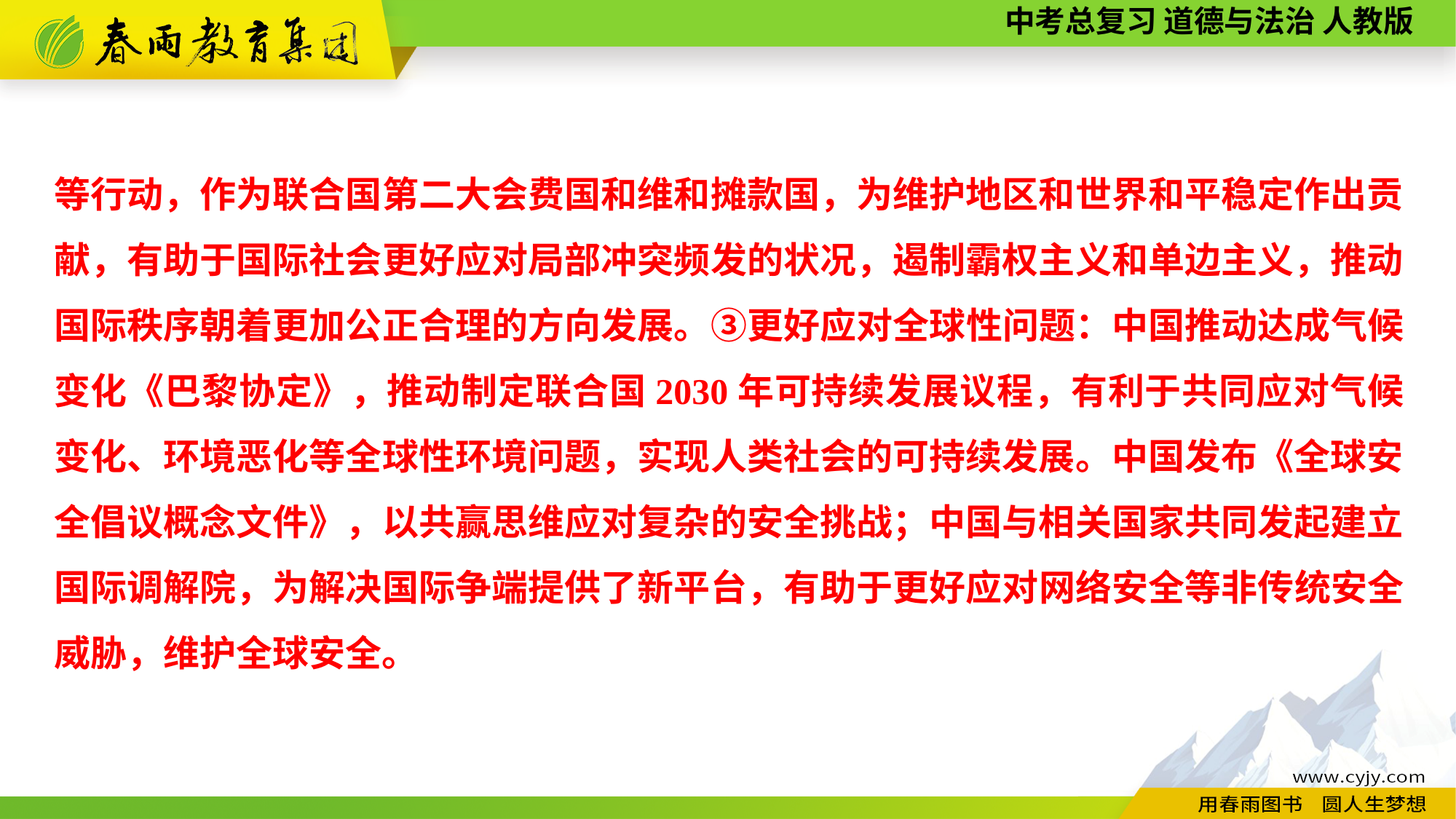

等行动，作为联合国第二大会费国和维和摊款国，为维护地区和世界和平稳定作出贡献，有助于国际社会更好应对局部冲突频发的状况，遏制霸权主义和单边主义，推动国际秩序朝着更加公正合理的方向发展。③更好应对全球性问题：中国推动达成气候变化《巴黎协定》，推动制定联合国2030年可持续发展议程，有利于共同应对气候变化、环境恶化等全球性环境问题，实现人类社会的可持续发展。中国发布《全球安全倡议概念文件》，以共赢思维应对复杂的安全挑战；中国与相关国家共同发起建立国际调解院，为解决国际争端提供了新平台，有助于更好应对网络安全等非传统安全威胁，维护全球安全。